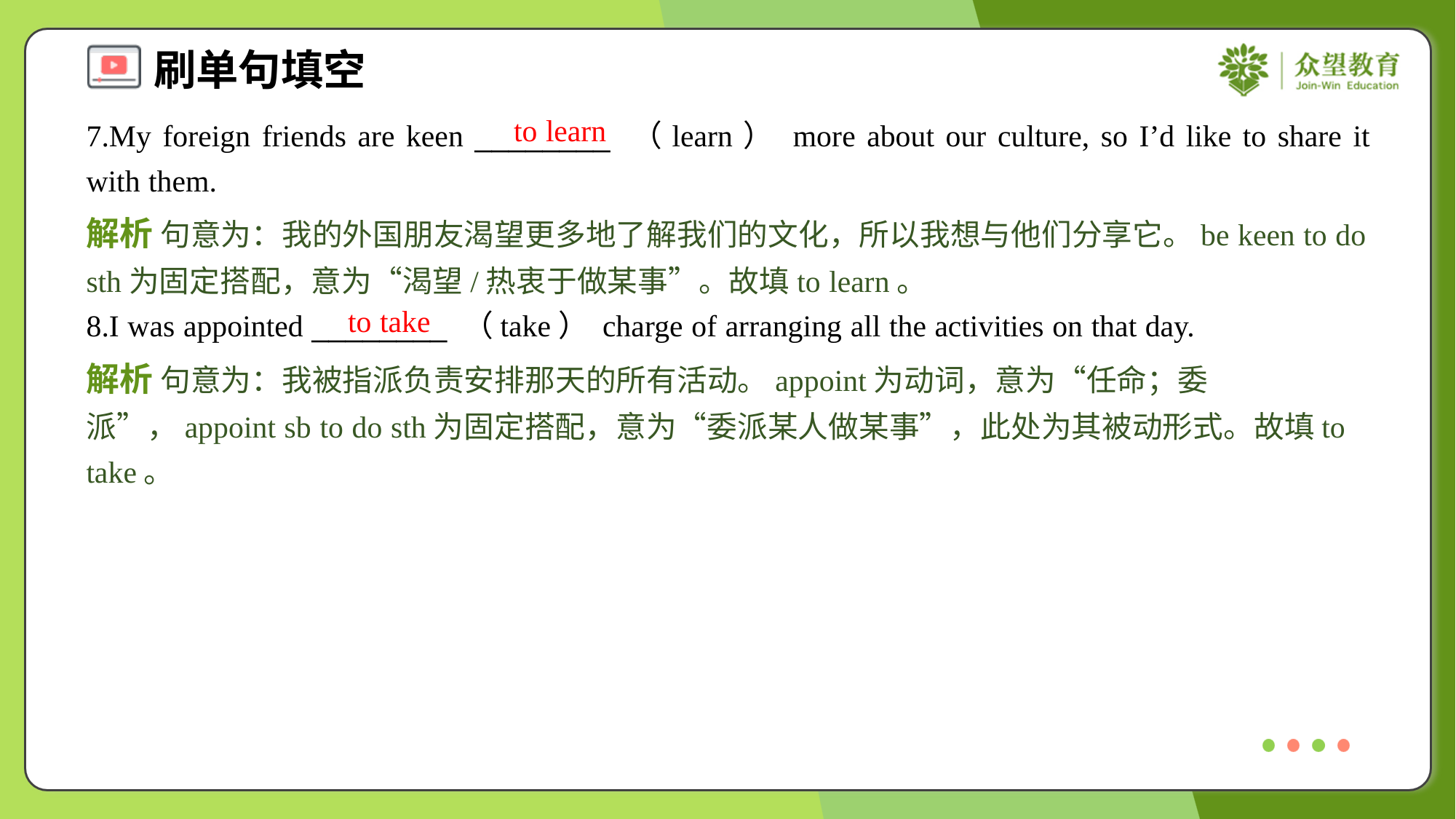

to learn
7.My foreign friends are keen ________ （learn） more about our culture, so I’d like to share it with them.
解析 句意为：我的外国朋友渴望更多地了解我们的文化，所以我想与他们分享它。be keen to do sth为固定搭配，意为“渴望/热衷于做某事”。故填to learn。
to take
8.I was appointed ________ （take） charge of arranging all the activities on that day.
解析 句意为：我被指派负责安排那天的所有活动。appoint为动词，意为“任命；委派”，appoint sb to do sth为固定搭配，意为“委派某人做某事”，此处为其被动形式。故填to take。